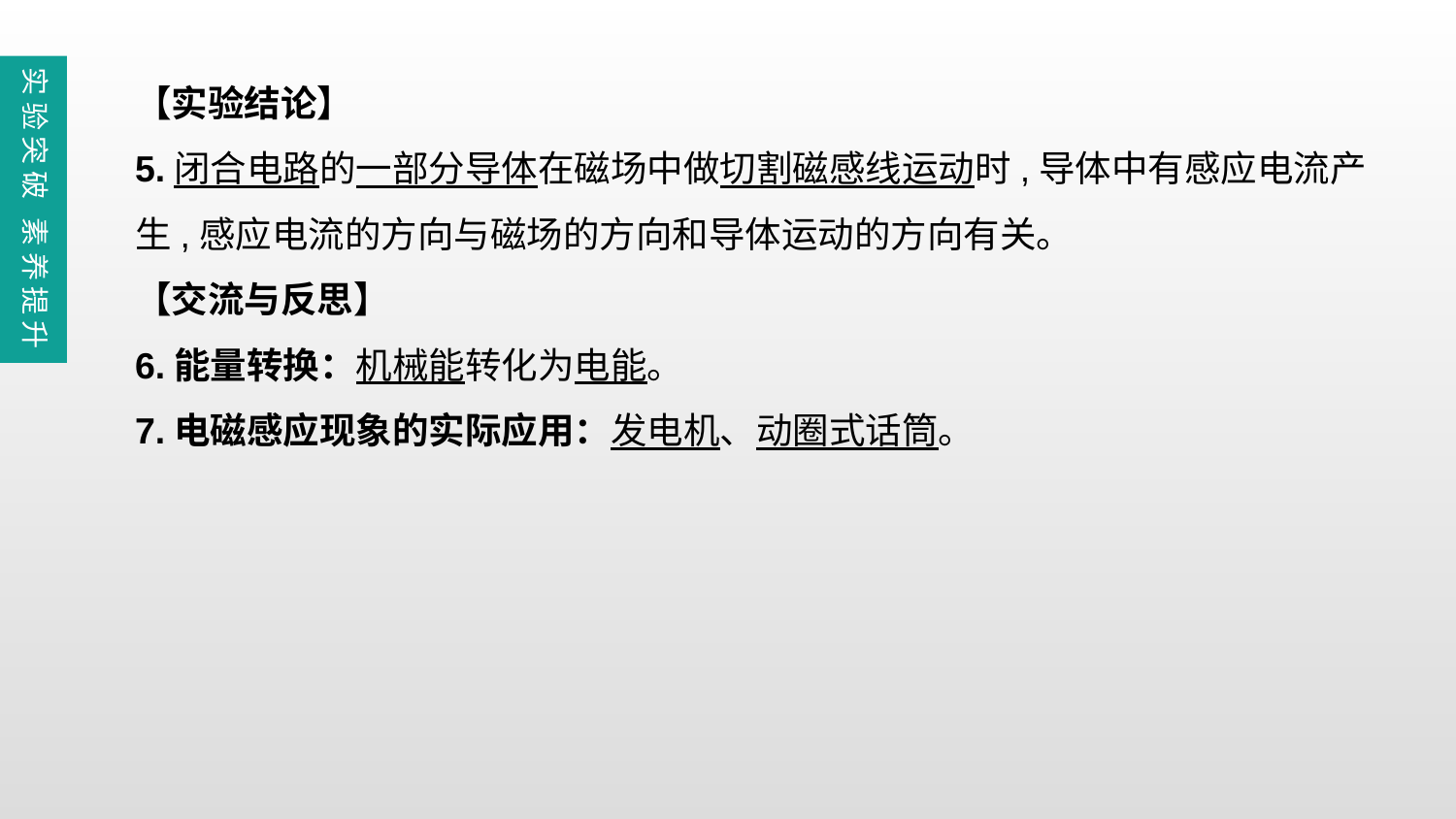

【实验结论】
5.闭合电路的一部分导体在磁场中做切割磁感线运动时,导体中有感应电流产生,感应电流的方向与磁场的方向和导体运动的方向有关。
【交流与反思】
6.能量转换：机械能转化为电能。
7.电磁感应现象的实际应用：发电机、动圈式话筒。

实验突破 素养提升